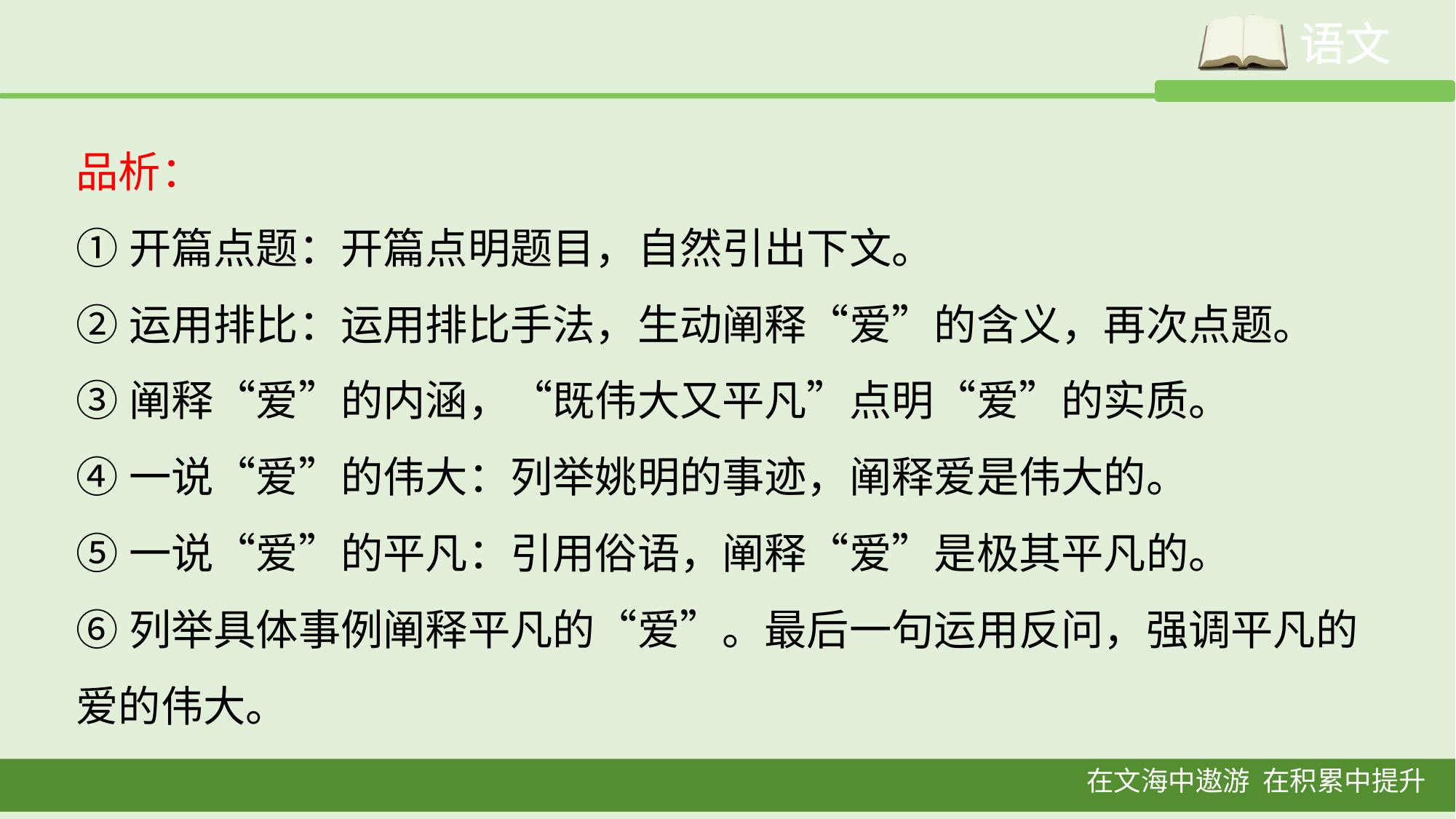

品析：
①开篇点题：开篇点明题目，自然引出下文。
②运用排比：运用排比手法，生动阐释“爱”的含义，再次点题。
③阐释“爱”的内涵，“既伟大又平凡”点明“爱”的实质。
④一说“爱”的伟大：列举姚明的事迹，阐释爱是伟大的。
⑤一说“爱”的平凡：引用俗语，阐释“爱”是极其平凡的。
⑥列举具体事例阐释平凡的“爱”。最后一句运用反问，强调平凡的爱的伟大。